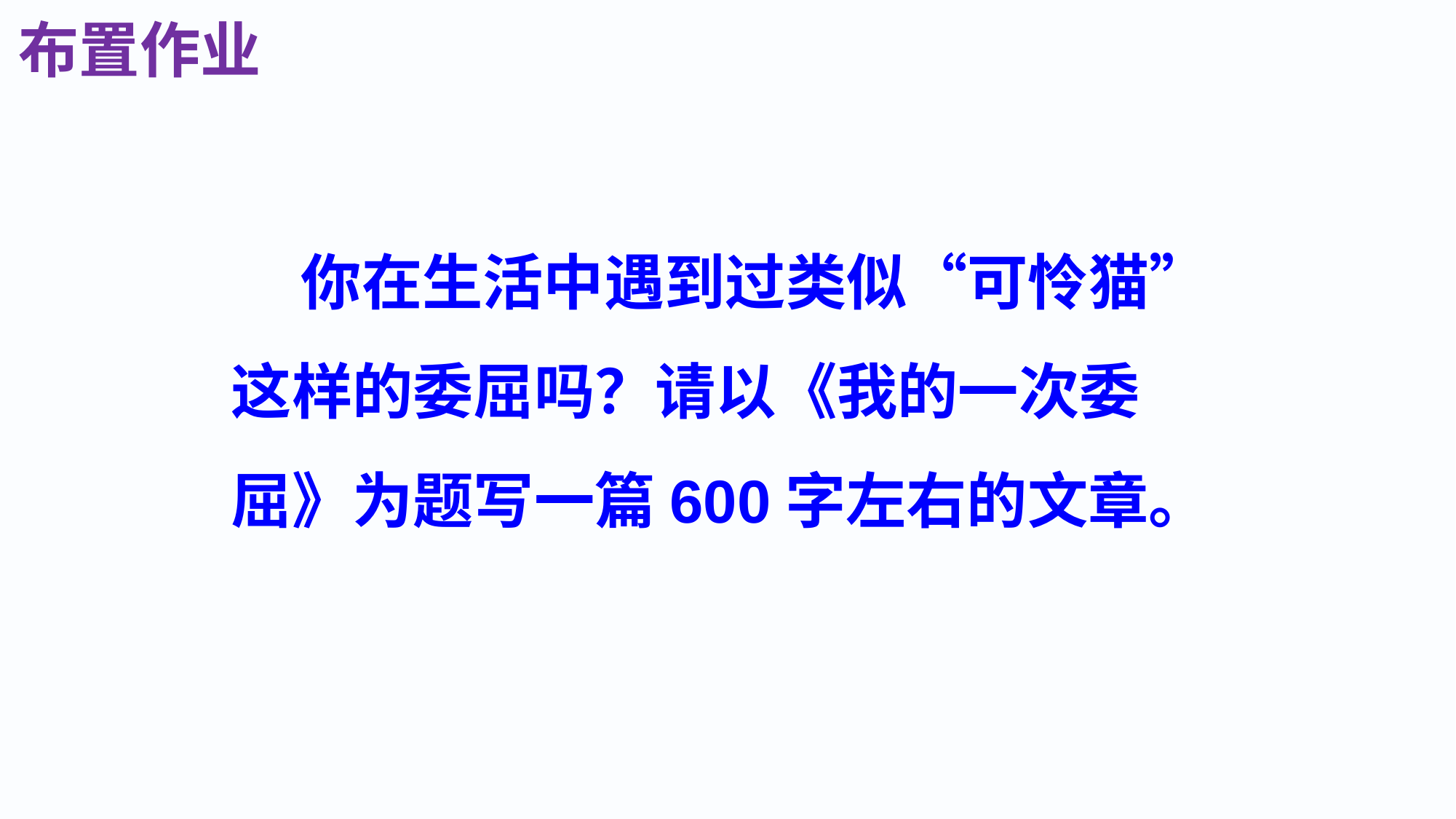

布置作业

    你在生活中遇到过类似“可怜猫”这样的委屈吗？请以《我的一次委屈》为题写一篇600字左右的文章。